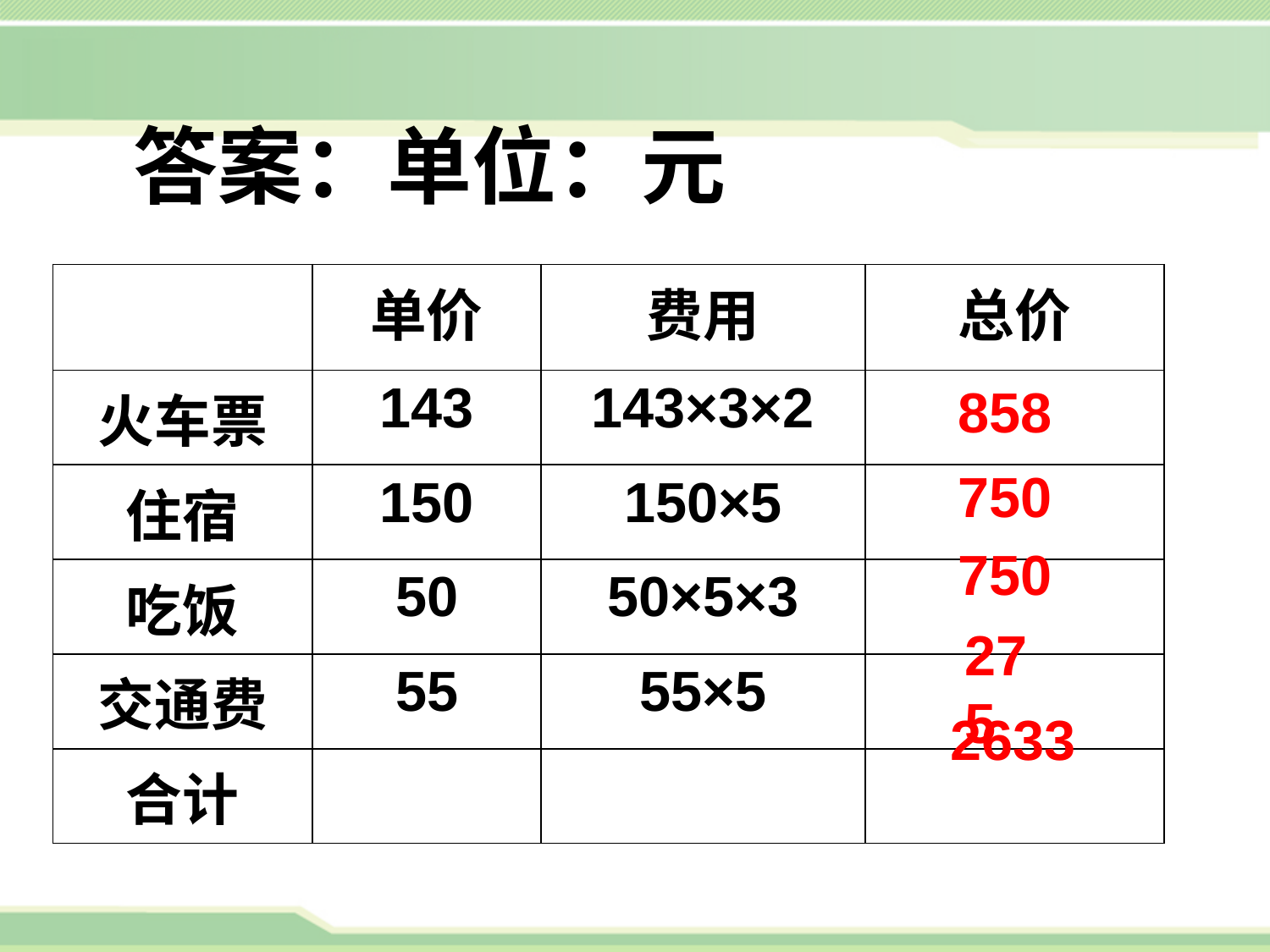

答案：单位：元
|  | 单价 | 费用 | 总价 |
| --- | --- | --- | --- |
| 火车票 | 143 | 143×3×2 |  |
| 住宿 | 150 | 150×5 |  |
| 吃饭 | 50 | 50×5×3 |  |
| 交通费 | 55 | 55×5 |  |
| 合计 |  |  |  |
858
750
750
275
2633